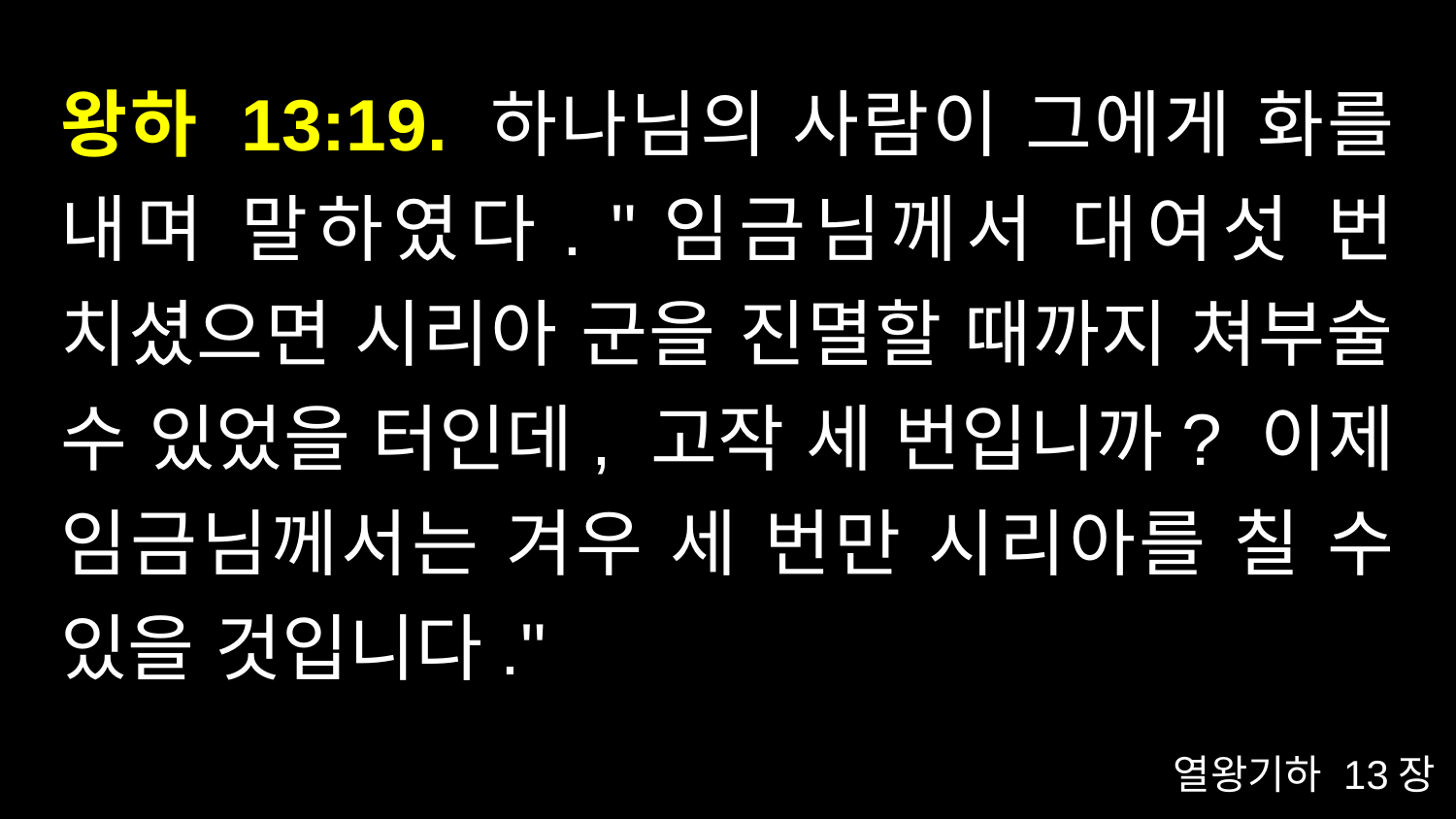

# 왕하 13:19. 하나님의 사람이 그에게 화를 내며 말하였다. "임금님께서 대여섯 번 치셨으면 시리아 군을 진멸할 때까지 쳐부술 수 있었을 터인데, 고작 세 번입니까? 이제 임금님께서는 겨우 세 번만 시리아를 칠 수 있을 것입니다."
열왕기하 13장